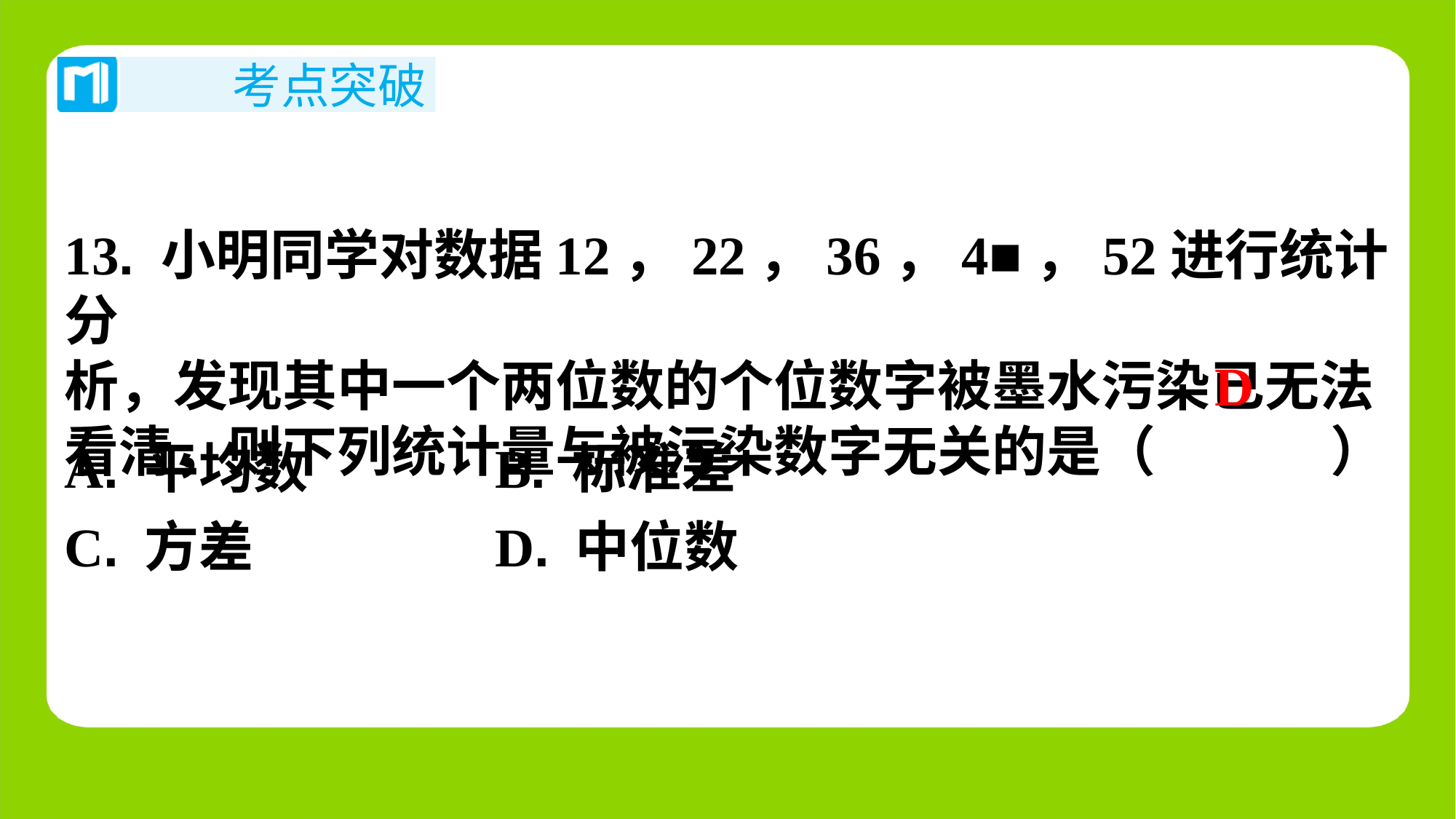

13. 小明同学对数据12，22，36，4■，52进行统计分
析，发现其中一个两位数的个位数字被墨水污染已无法
看清，则下列统计量与被污染数字无关的是（　D　）
D
| A. 平均数 | B. 标准差 |
| --- | --- |
| C. 方差 | D. 中位数 |